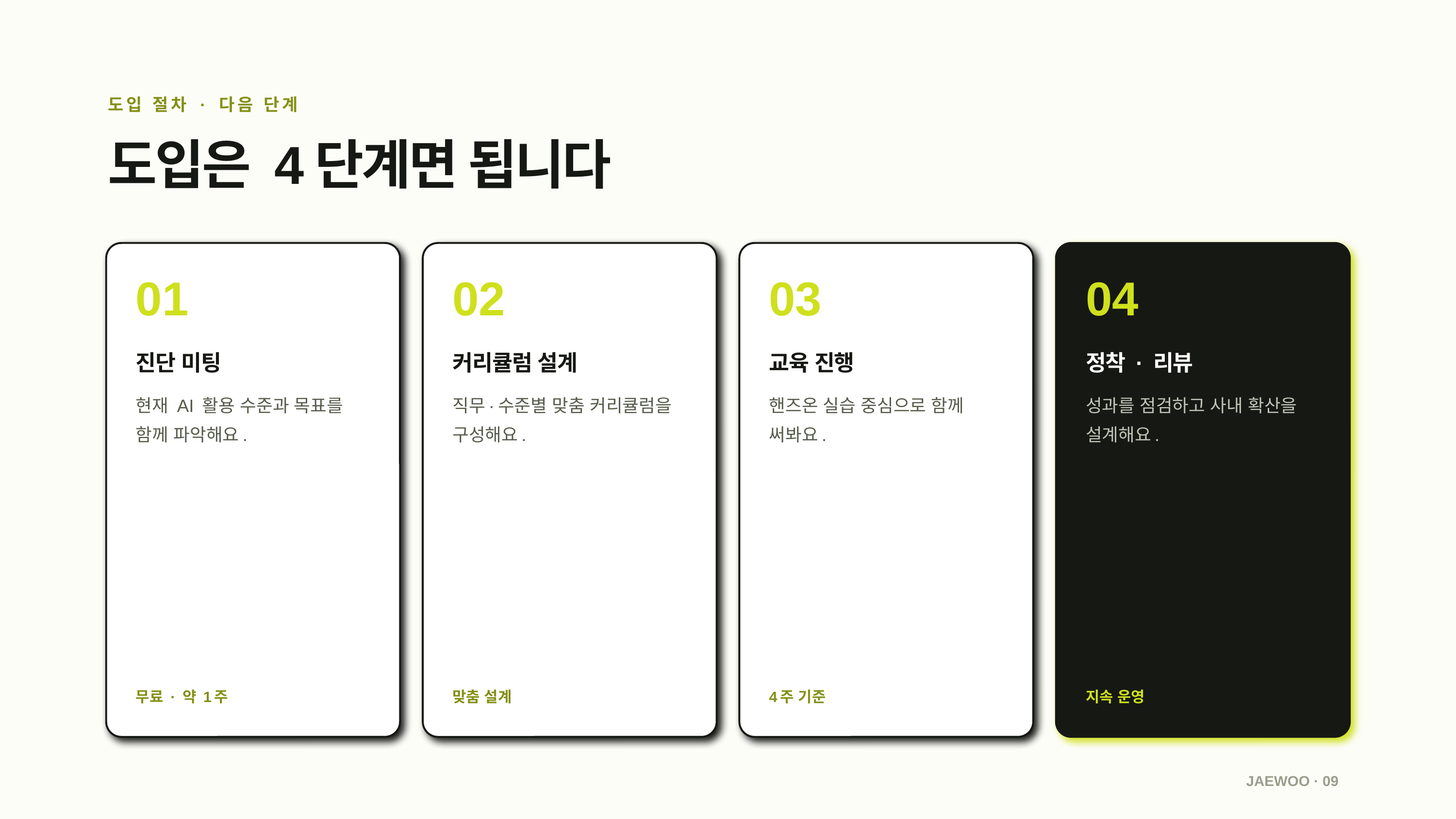

도입 절차 · 다음 단계
도입은 4단계면 됩니다

01
02
03
04
진단 미팅
커리큘럼 설계
교육 진행
정착 · 리뷰
현재 AI 활용 수준과 목표를 함께 파악해요.
직무·수준별 맞춤 커리큘럼을 구성해요.
핸즈온 실습 중심으로 함께 써봐요.
성과를 점검하고 사내 확산을 설계해요.
무료 · 약 1주
맞춤 설계
4주 기준
지속 운영
JAEWOO · 09